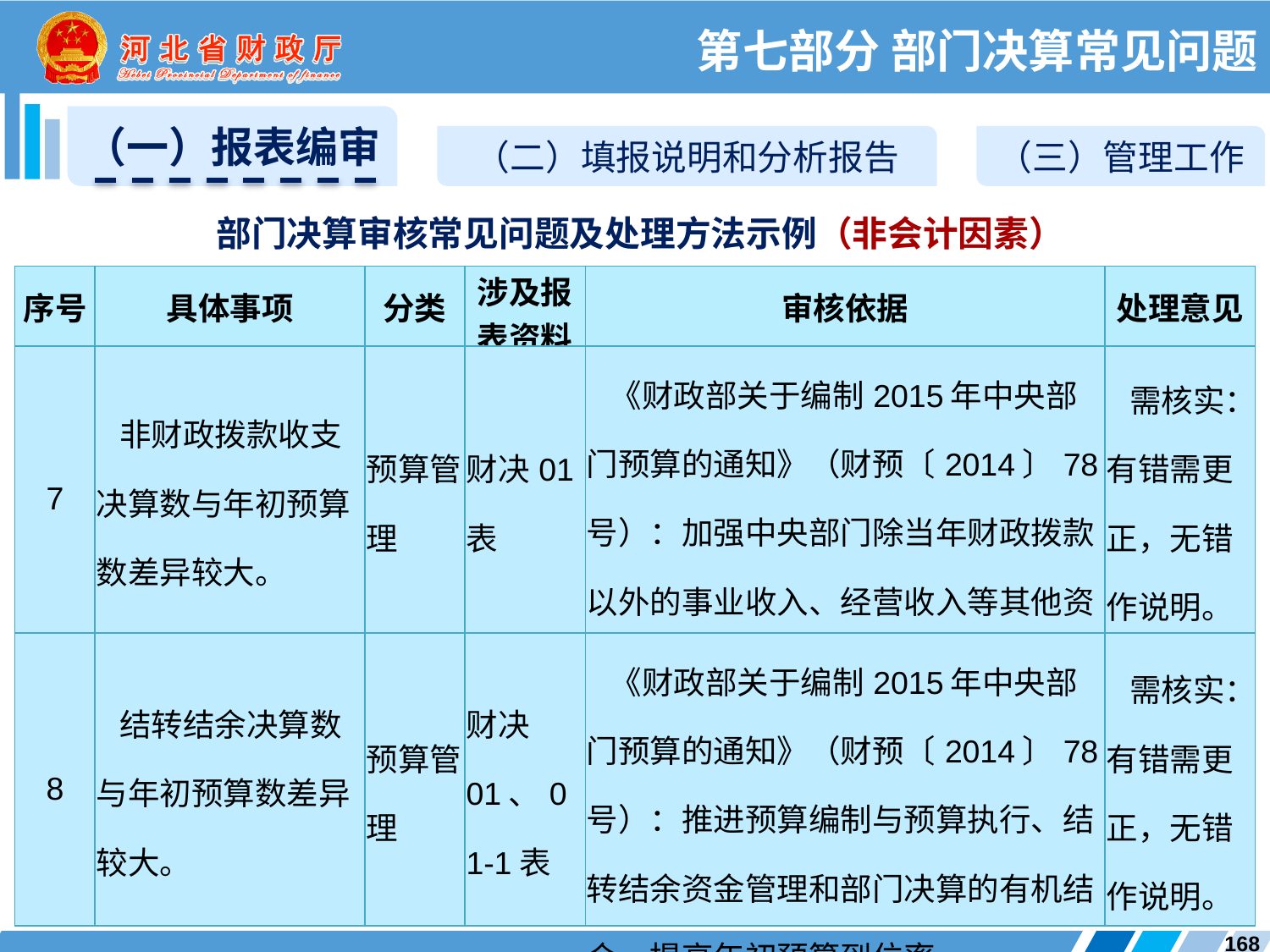

第七部分 部门决算常见问题
（一）报表编审
（二）填报说明和分析报告
（三）管理工作
部门决算审核常见问题及处理方法示例（非会计因素）
| 序号 | 具体事项 | 分类 | 涉及报表资料 | 审核依据 | 处理意见 |
| --- | --- | --- | --- | --- | --- |
| 7 | 非财政拨款收支决算数与年初预算数差异较大。 | 预算管理 | 财决01表 | 《财政部关于编制2015年中央部门预算的通知》（财预〔2014〕78号）：加强中央部门除当年财政拨款以外的事业收入、经营收入等其他资金的管理。 | 需核实：有错需更正，无错作说明。 |
| 8 | 结转结余决算数与年初预算数差异较大。 | 预算管理 | 财决01、01-1表 | 《财政部关于编制2015年中央部门预算的通知》（财预〔2014〕78号）：推进预算编制与预算执行、结转结余资金管理和部门决算的有机结合，提高年初预算到位率。 | 需核实：有错需更正，无错作说明。 |
168